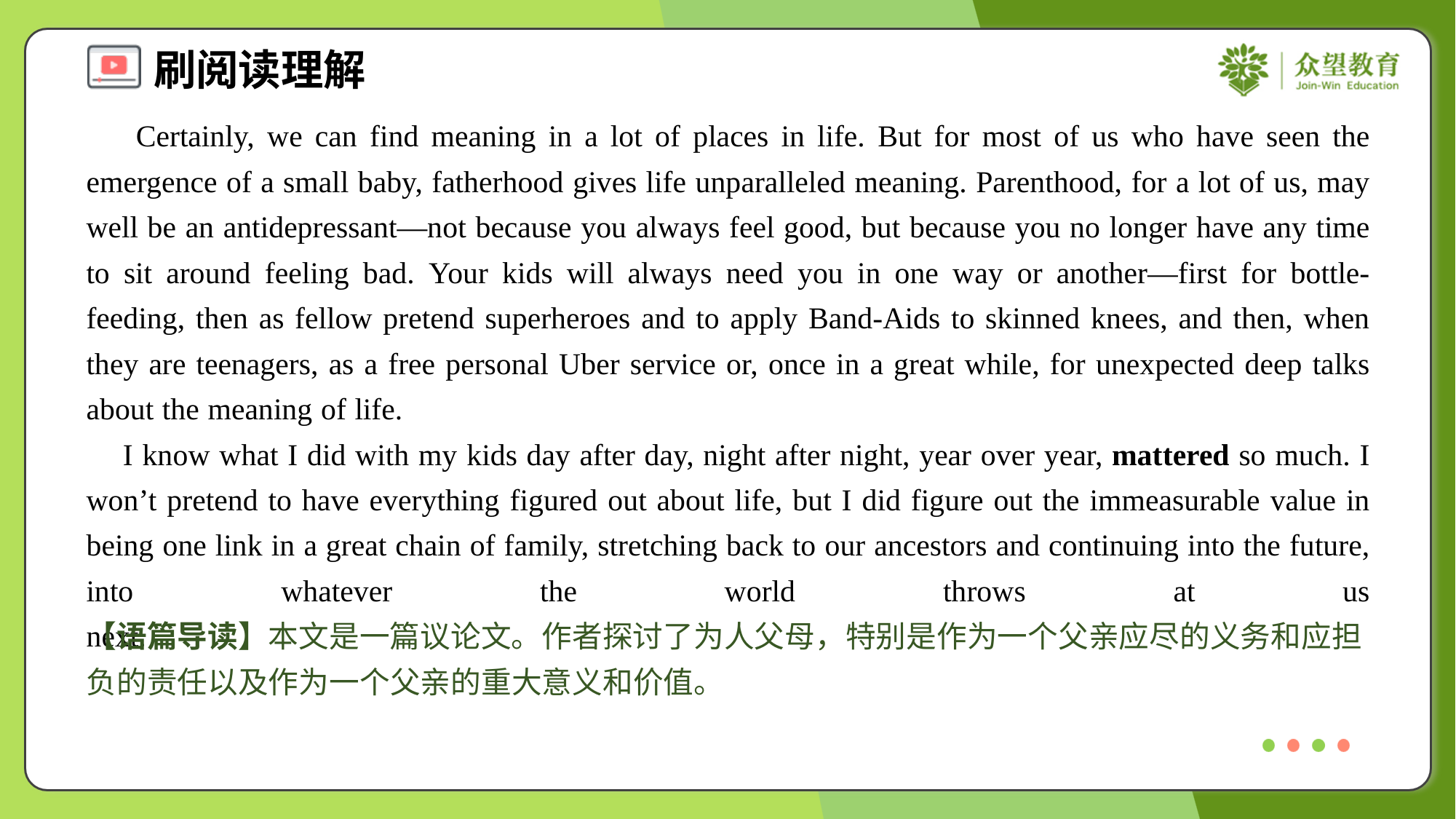

Certainly, we can find meaning in a lot of places in life. But for most of us who have seen the emergence of a small baby, fatherhood gives life unparalleled meaning. Parenthood, for a lot of us, may well be an antidepressant—not because you always feel good, but because you no longer have any time to sit around feeling bad. Your kids will always need you in one way or another—first for bottle-feeding, then as fellow pretend superheroes and to apply Band-Aids to skinned knees, and then, when they are teenagers, as a free personal Uber service or, once in a great while, for unexpected deep talks about the meaning of life.
    I know what I did with my kids day after day, night after night, year over year, mattered so much. I won’t pretend to have everything figured out about life, but I did figure out the immeasurable value in being one link in a great chain of family, stretching back to our ancestors and continuing into the future, into whatever the world throws at us next.#1.4
【语篇导读】本文是一篇议论文。作者探讨了为人父母，特别是作为一个父亲应尽的义务和应担负的责任以及作为一个父亲的重大意义和价值。